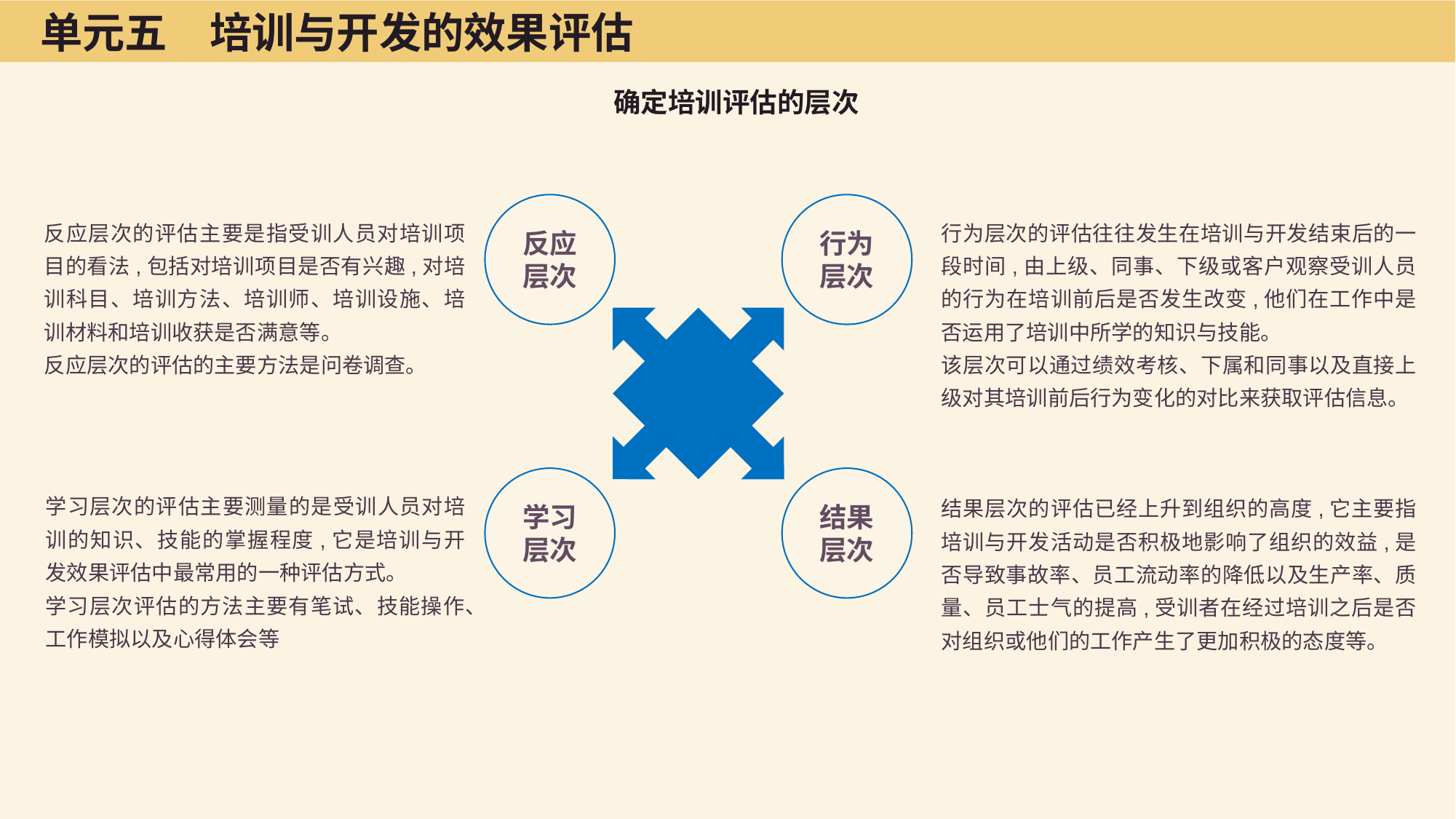

单元五　培训与开发的效果评估
确定培训评估的层次
反应
层次
行为
层次
反应层次的评估主要是指受训人员对培训项目的看法,包括对培训项目是否有兴趣,对培训科目、培训方法、培训师、培训设施、培训材料和培训收获是否满意等。
反应层次的评估的主要方法是问卷调查。

行为层次的评估往往发生在培训与开发结束后的一段时间,由上级、同事、下级或客户观察受训人员的行为在培训前后是否发生改变,他们在工作中是否运用了培训中所学的知识与技能。
该层次可以通过绩效考核、下属和同事以及直接上级对其培训前后行为变化的对比来获取评估信息。

学习
层次
结果
层次
学习层次的评估主要测量的是受训人员对培训的知识、技能的掌握程度,它是培训与开发效果评估中最常用的一种评估方式。
学习层次评估的方法主要有笔试、技能操作、工作模拟以及心得体会等
结果层次的评估已经上升到组织的高度,它主要指培训与开发活动是否积极地影响了组织的效益,是否导致事故率、员工流动率的降低以及生产率、质量、员工士气的提高,受训者在经过培训之后是否对组织或他们的工作产生了更加积极的态度等。